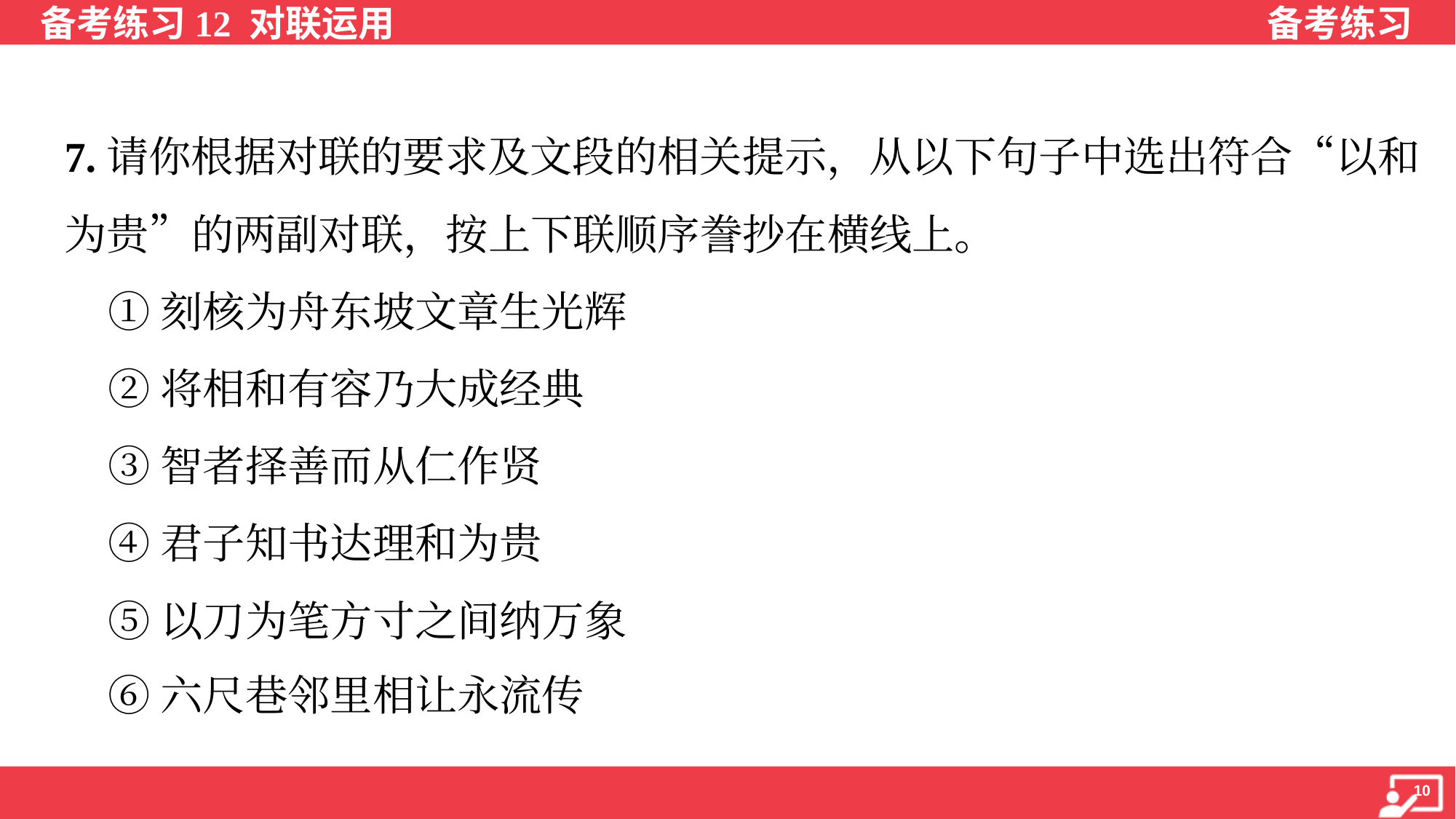

7.请你根据对联的要求及文段的相关提示，从以下句子中选出符合“以和
为贵”的两副对联，按上下联顺序誊抄在横线上。
    ①刻核为舟东坡文章生光辉
    ②将相和有容乃大成经典
    ③智者择善而从仁作贤
    ④君子知书达理和为贵
    ⑤以刀为笔方寸之间纳万象
    ⑥六尺巷邻里相让永流传